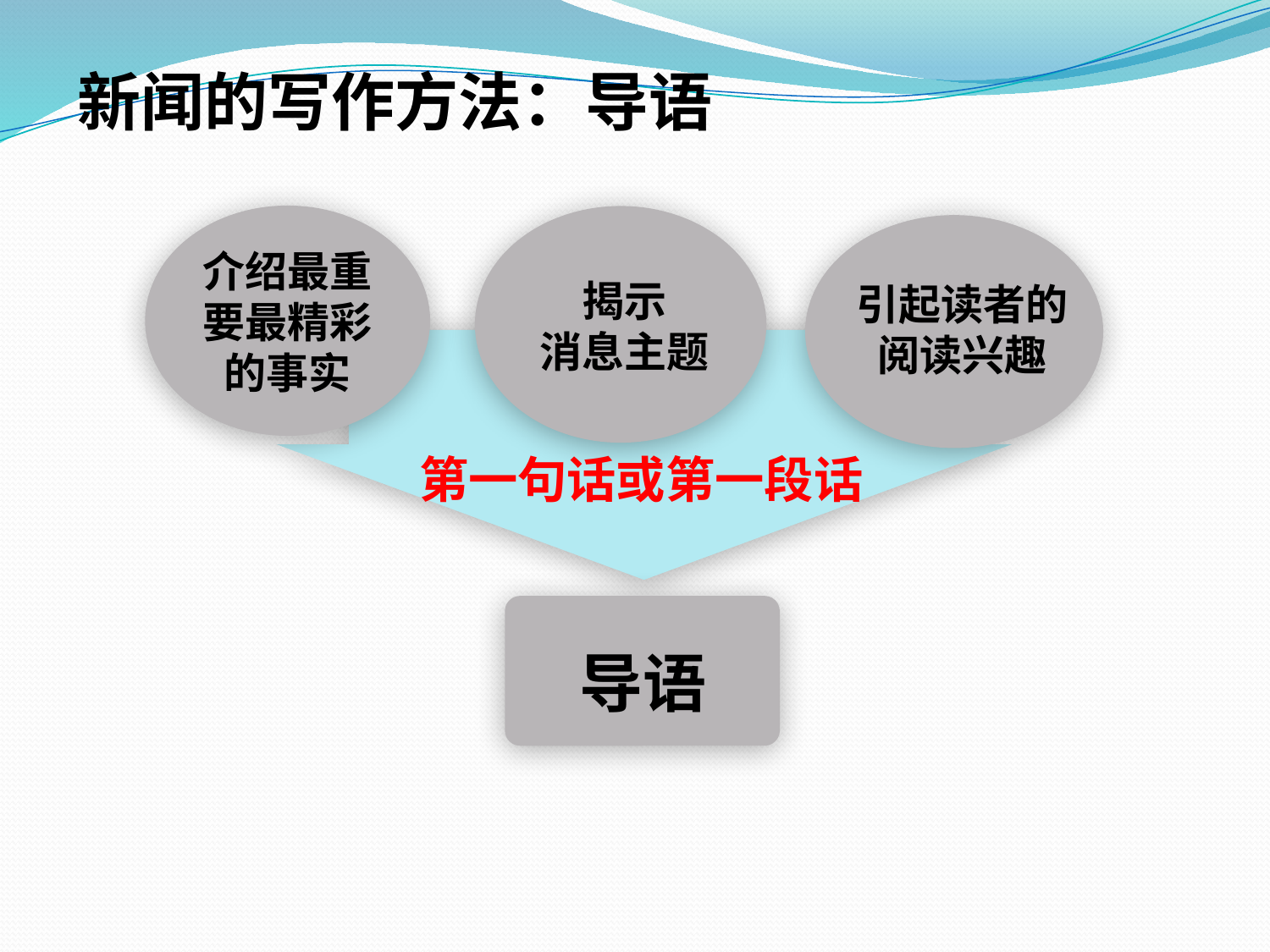

新闻的写作方法：导语

介绍最重要最精彩的事实
揭示
消息主题
点击添加文本
引起读者的
阅读兴趣

点击添加文本
第一句话或第一段话
点击添加文本

导语
点击添加文本